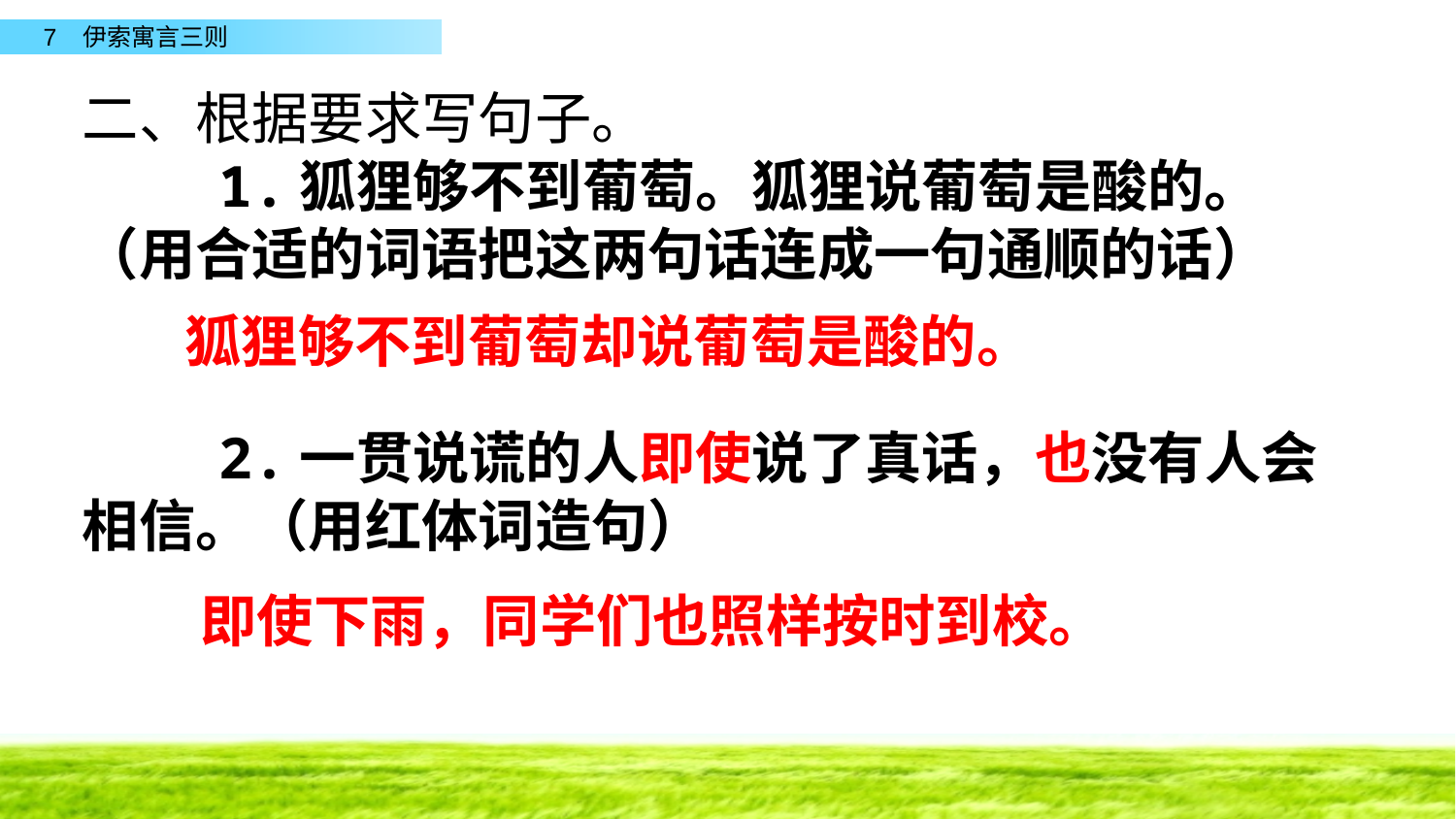

二、根据要求写句子。
    1.狐狸够不到葡萄。狐狸说葡萄是酸的。（用合适的词语把这两句话连成一句通顺的话）

    2.一贯说谎的人即使说了真话，也没有人会相信。（用红体词造句）

 狐狸够不到葡萄却说葡萄是酸的。
即使下雨，同学们也照样按时到校。